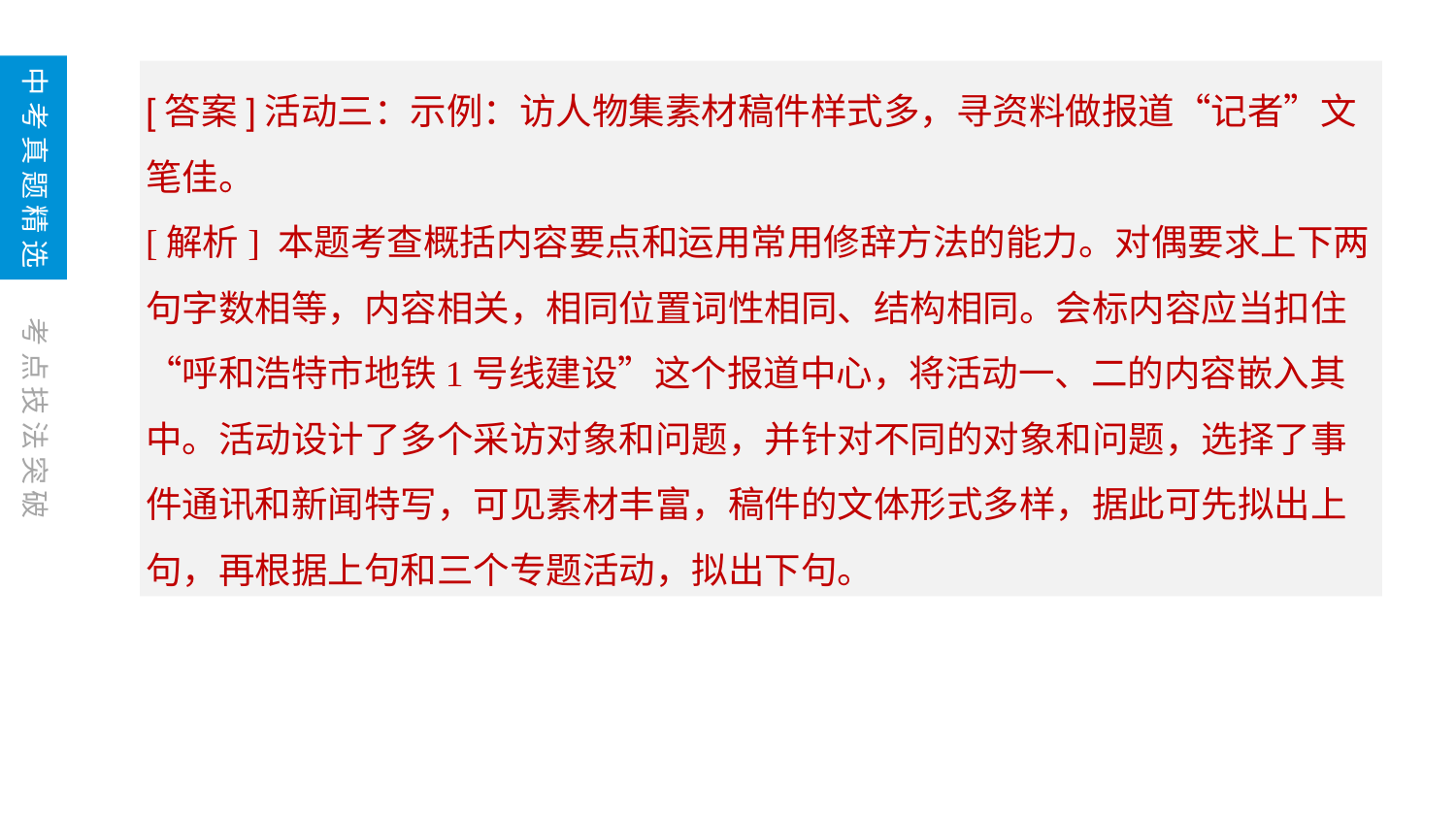

[答案]活动三：示例：访人物集素材稿件样式多，寻资料做报道“记者”文笔佳。
[解析] 本题考查概括内容要点和运用常用修辞方法的能力。对偶要求上下两句字数相等，内容相关，相同位置词性相同、结构相同。会标内容应当扣住“呼和浩特市地铁1号线建设”这个报道中心，将活动一、二的内容嵌入其中。活动设计了多个采访对象和问题，并针对不同的对象和问题，选择了事件通讯和新闻特写，可见素材丰富，稿件的文体形式多样，据此可先拟出上句，再根据上句和三个专题活动，拟出下句。